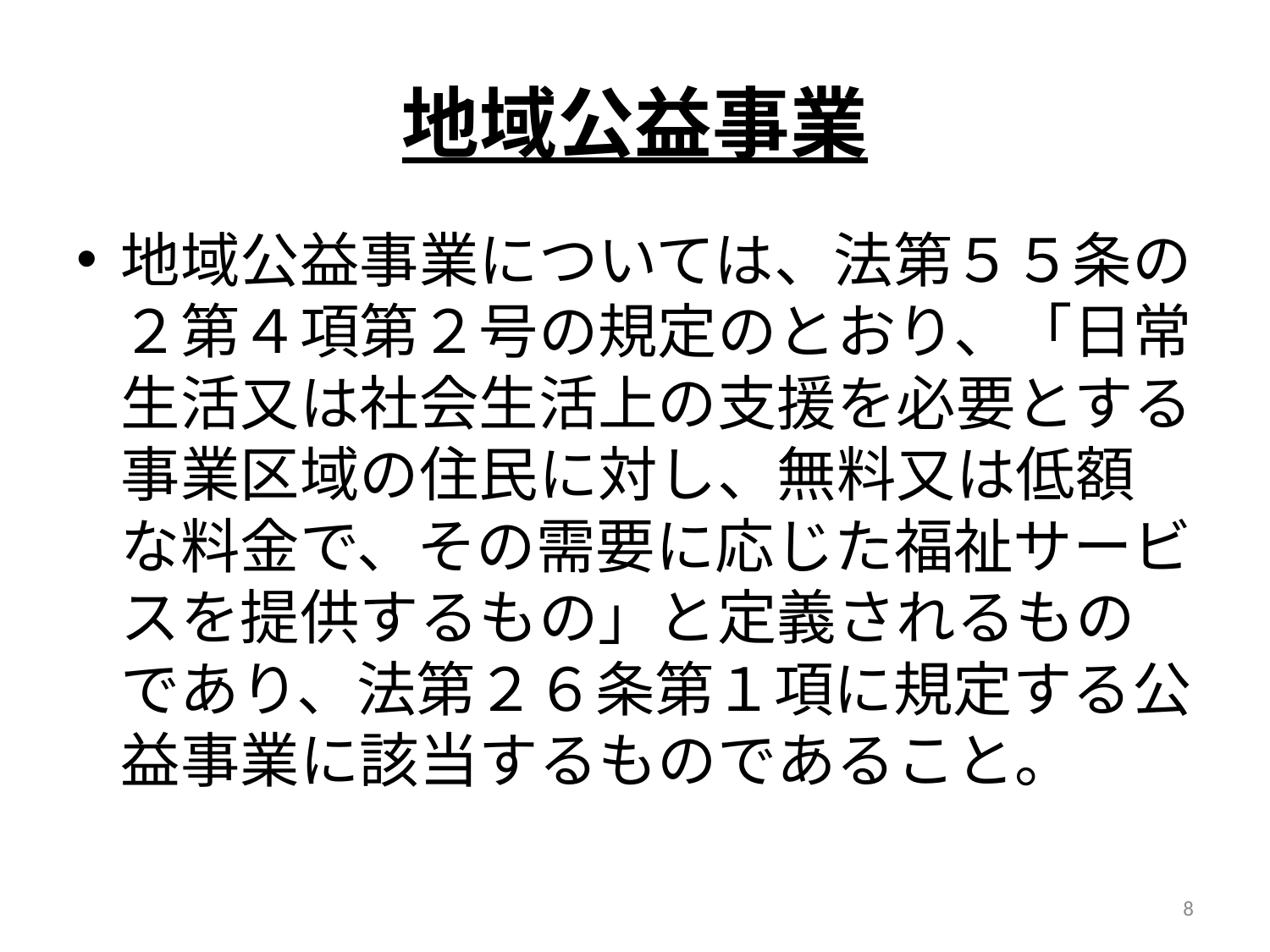

# 地域公益事業
地域公益事業については、法第５５条の２第４項第２号の規定のとおり、「日常生活又は社会生活上の支援を必要とする事業区域の住民に対し、無料又は低額な料金で、その需要に応じた福祉サービスを提供するもの」と定義されるものであり、法第２６条第１項に規定する公益事業に該当するものであること。

8